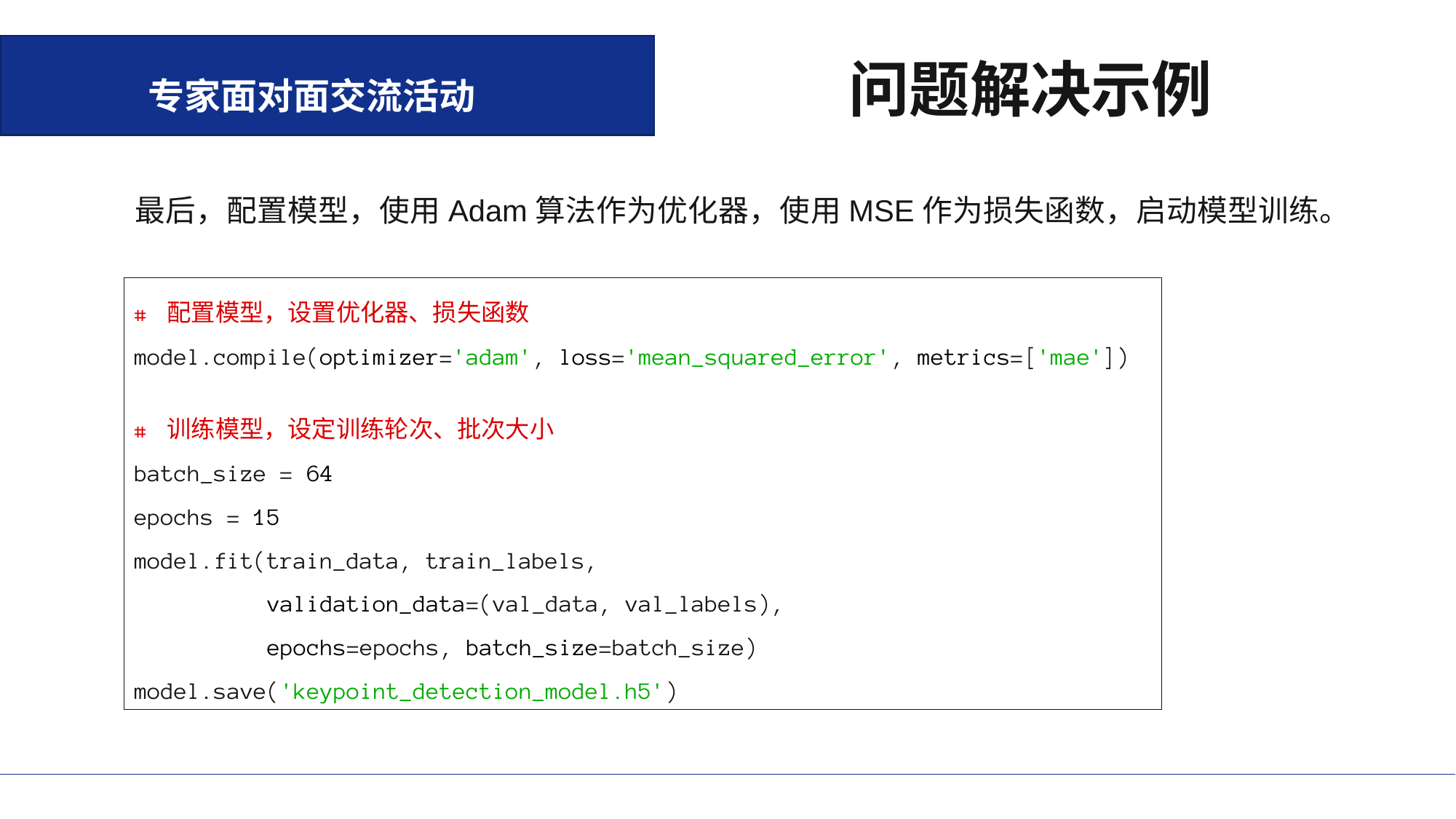

问题解决示例
专家面对面交流活动
最后，配置模型，使用Adam算法作为优化器，使用MSE作为损失函数，启动模型训练。
# 配置模型，设置优化器、损失函数 model.compile(optimizer='adam', loss='mean_squared_error', metrics=['mae'])
# 训练模型，设定训练轮次、批次大小 batch_size = 64 epochs = 15 model.fit(train_data, train_labels, validation_data=(val_data, val_labels), epochs=epochs, batch_size=batch_size)
model.save('keypoint_detection_model.h5')